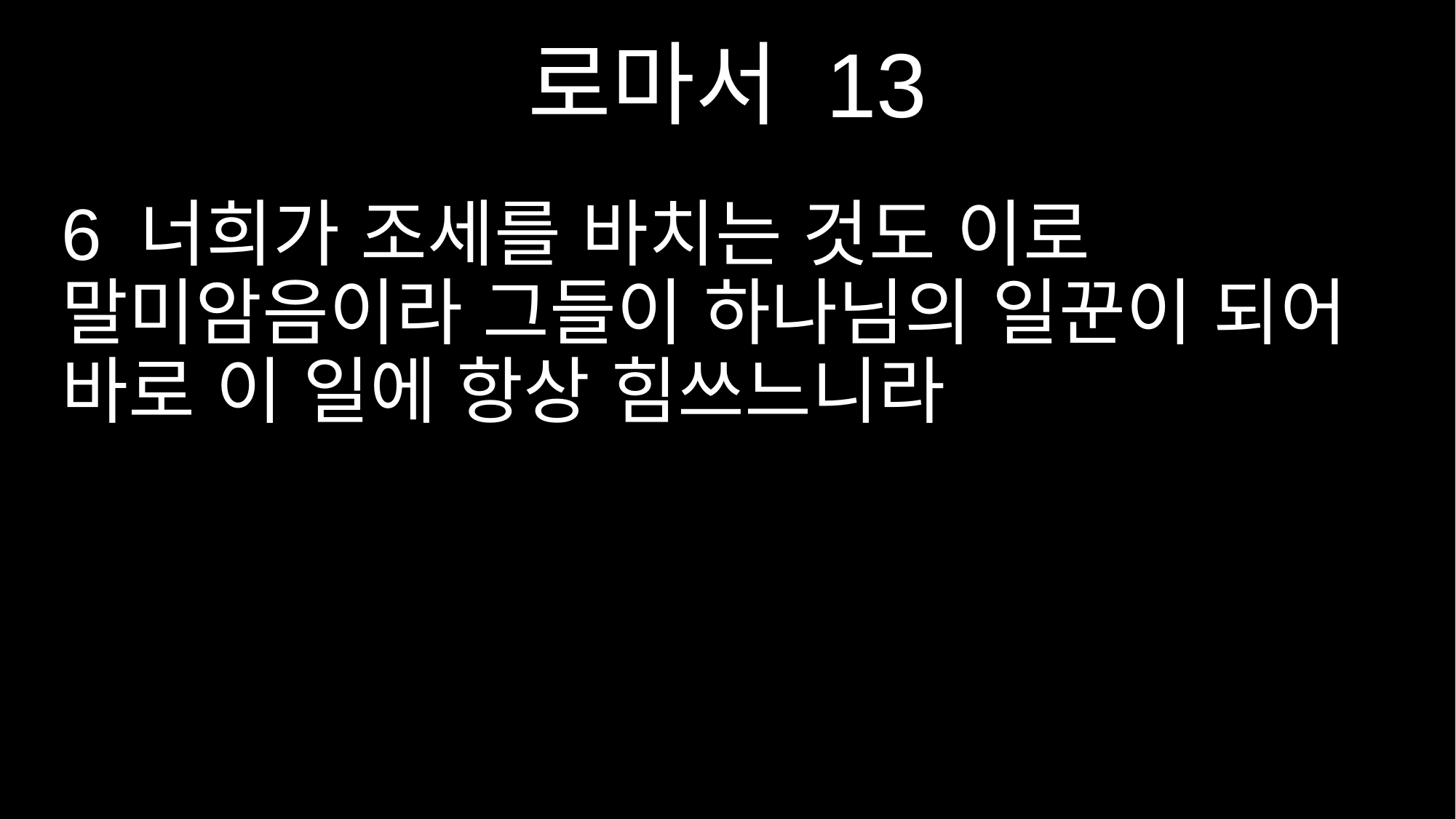

로마서 13
6 너희가 조세를 바치는 것도 이로 말미암음이라 그들이 하나님의 일꾼이 되어 바로 이 일에 항상 힘쓰느니라